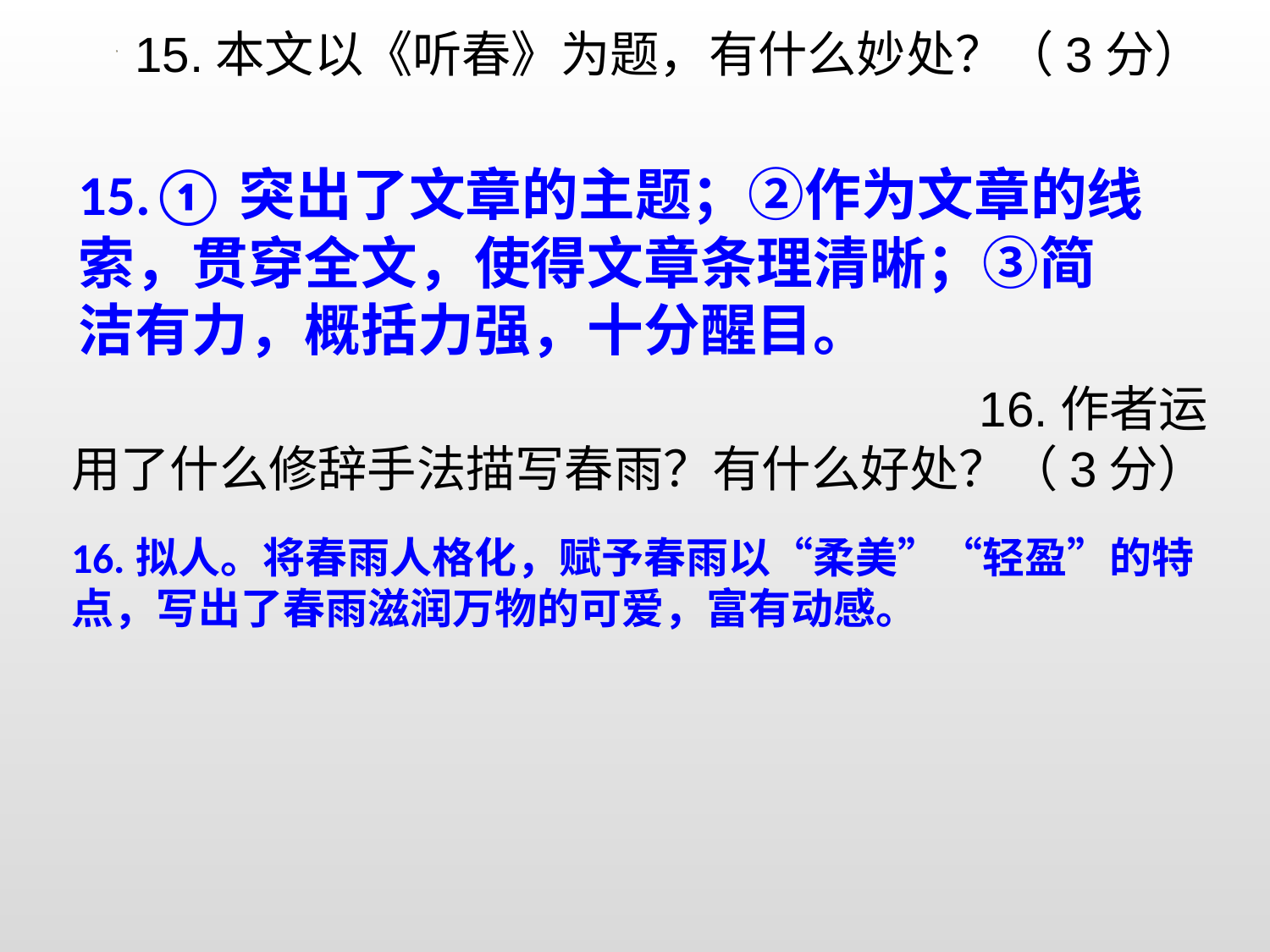

15.本文以《听春》为题，有什么妙处？（3分）

                                                                                                                                                   16.作者运用了什么修辞手法描写春雨？有什么好处？（3分）
15.①突出了文章的主题；②作为文章的线索，贯穿全文，使得文章条理清晰；③简洁有力，概括力强，十分醒目。
16.拟人。将春雨人格化，赋予春雨以“柔美”“轻盈”的特点，写出了春雨滋润万物的可爱，富有动感。